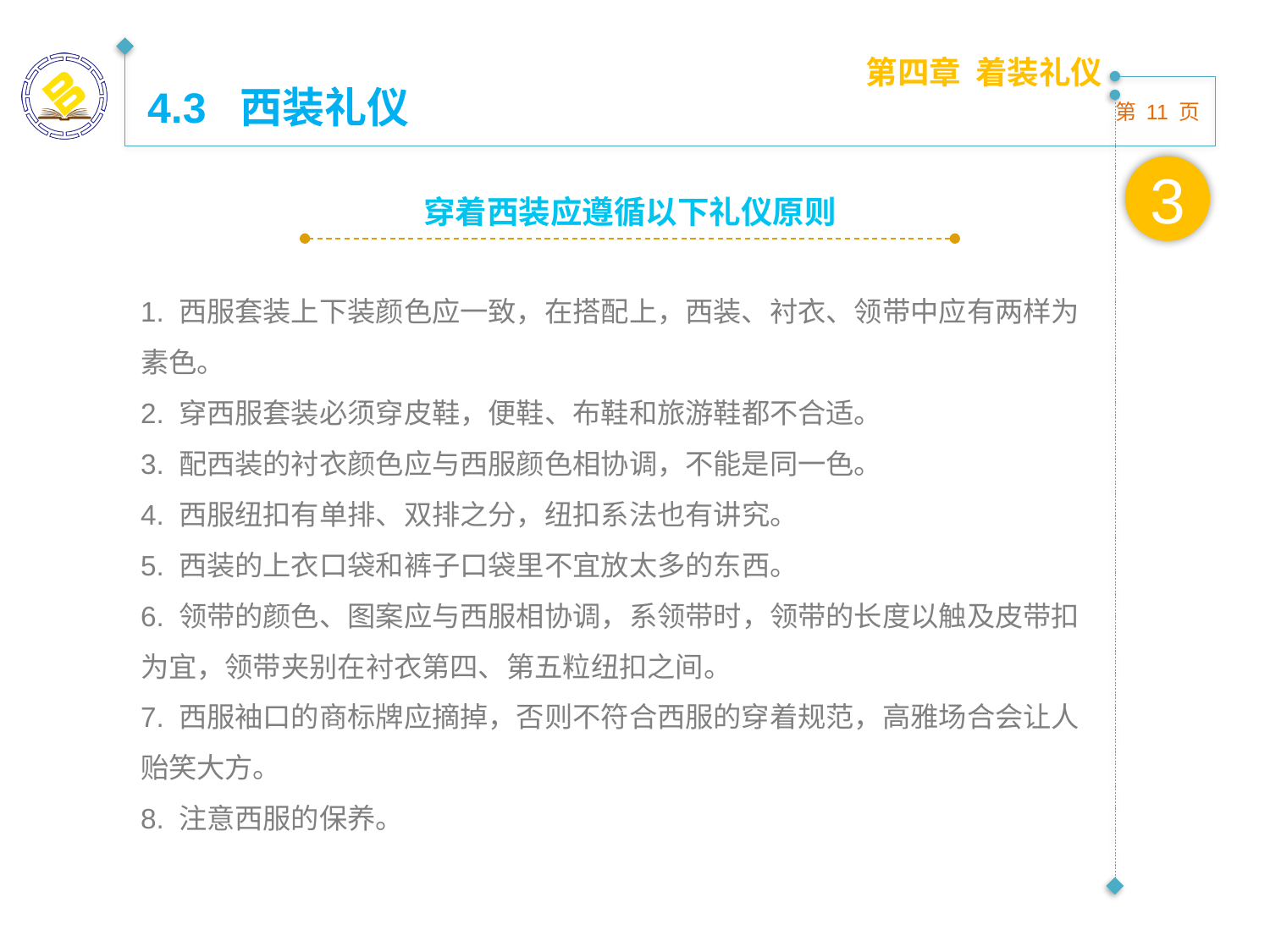

第四章  着装礼仪
4.3  西装礼仪
3
穿着西装应遵循以下礼仪原则
1. 西服套装上下装颜色应一致，在搭配上，西装、衬衣、领带中应有两样为
素色。
2. 穿西服套装必须穿皮鞋，便鞋、布鞋和旅游鞋都不合适。
3. 配西装的衬衣颜色应与西服颜色相协调，不能是同一色。
4. 西服纽扣有单排、双排之分，纽扣系法也有讲究。
5. 西装的上衣口袋和裤子口袋里不宜放太多的东西。
6. 领带的颜色、图案应与西服相协调，系领带时，领带的长度以触及皮带扣为宜，领带夹别在衬衣第四、第五粒纽扣之间。
7. 西服袖口的商标牌应摘掉，否则不符合西服的穿着规范，高雅场合会让人贻笑大方。
8. 注意西服的保养。